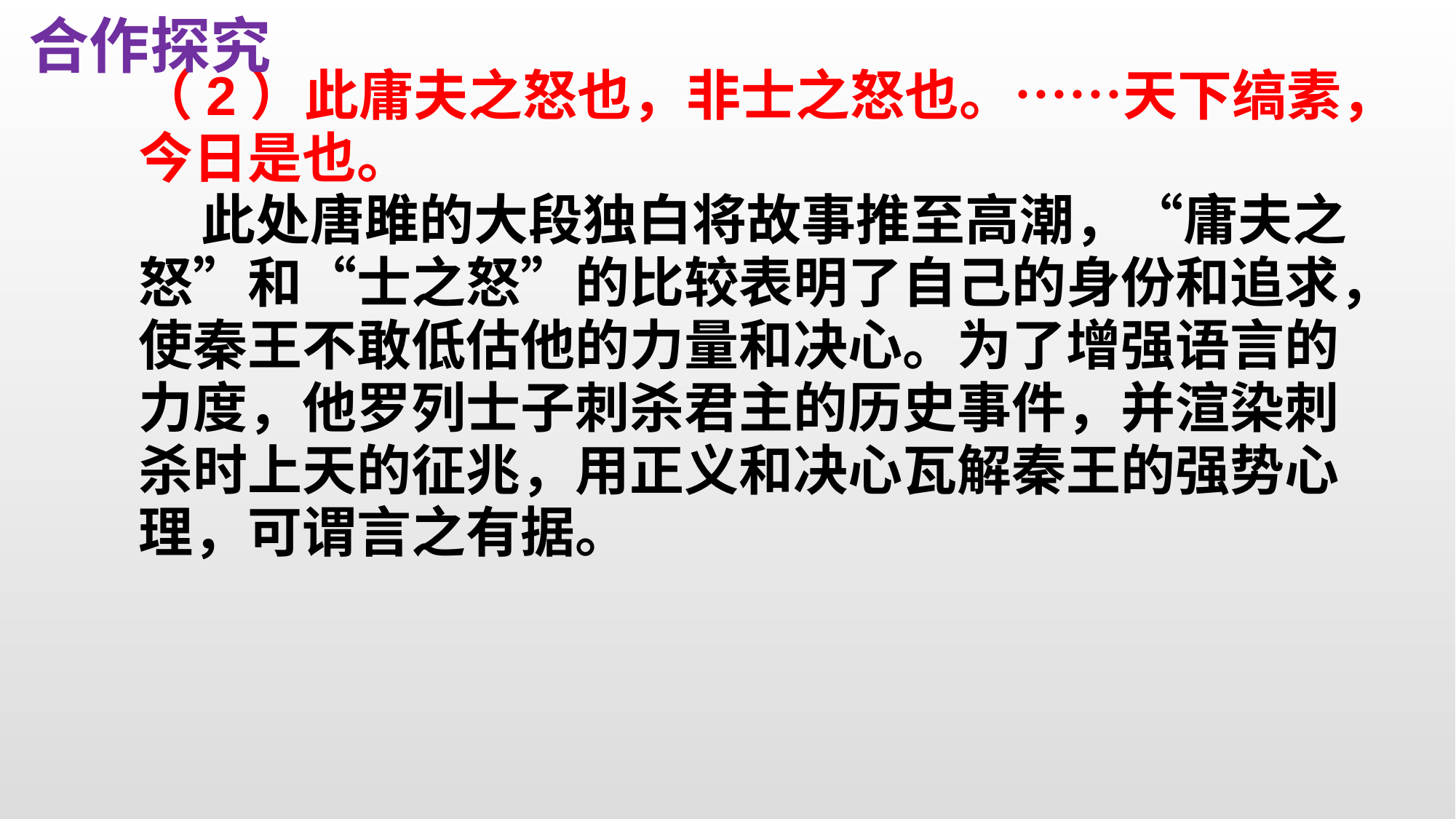

合作探究
（2）此庸夫之怒也，非士之怒也。……天下缟素，今日是也。
    此处唐雎的大段独白将故事推至高潮，“庸夫之怒”和“士之怒”的比较表明了自己的身份和追求，使秦王不敢低估他的力量和决心。为了增强语言的力度，他罗列士子刺杀君主的历史事件，并渲染刺杀时上天的征兆，用正义和决心瓦解秦王的强势心理，可谓言之有据。